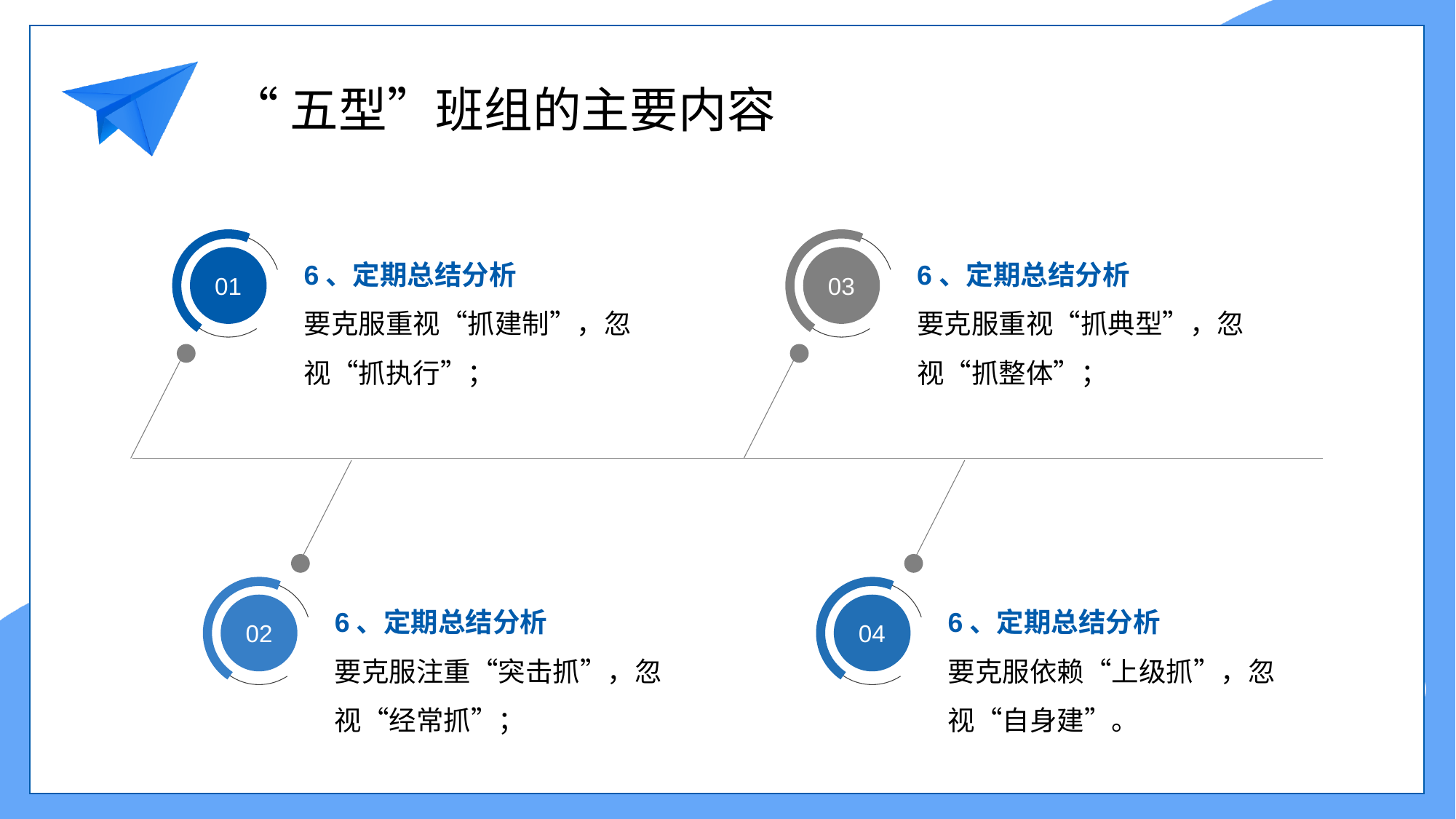

6、定期总结分析
要克服重视“抓建制”，忽视“抓执行”；
6、定期总结分析
要克服重视“抓典型”，忽视“抓整体”；
01
03

6、定期总结分析
要克服注重“突击抓”，忽视“经常抓”；
6、定期总结分析
要克服依赖“上级抓”，忽视“自身建”。
02
04